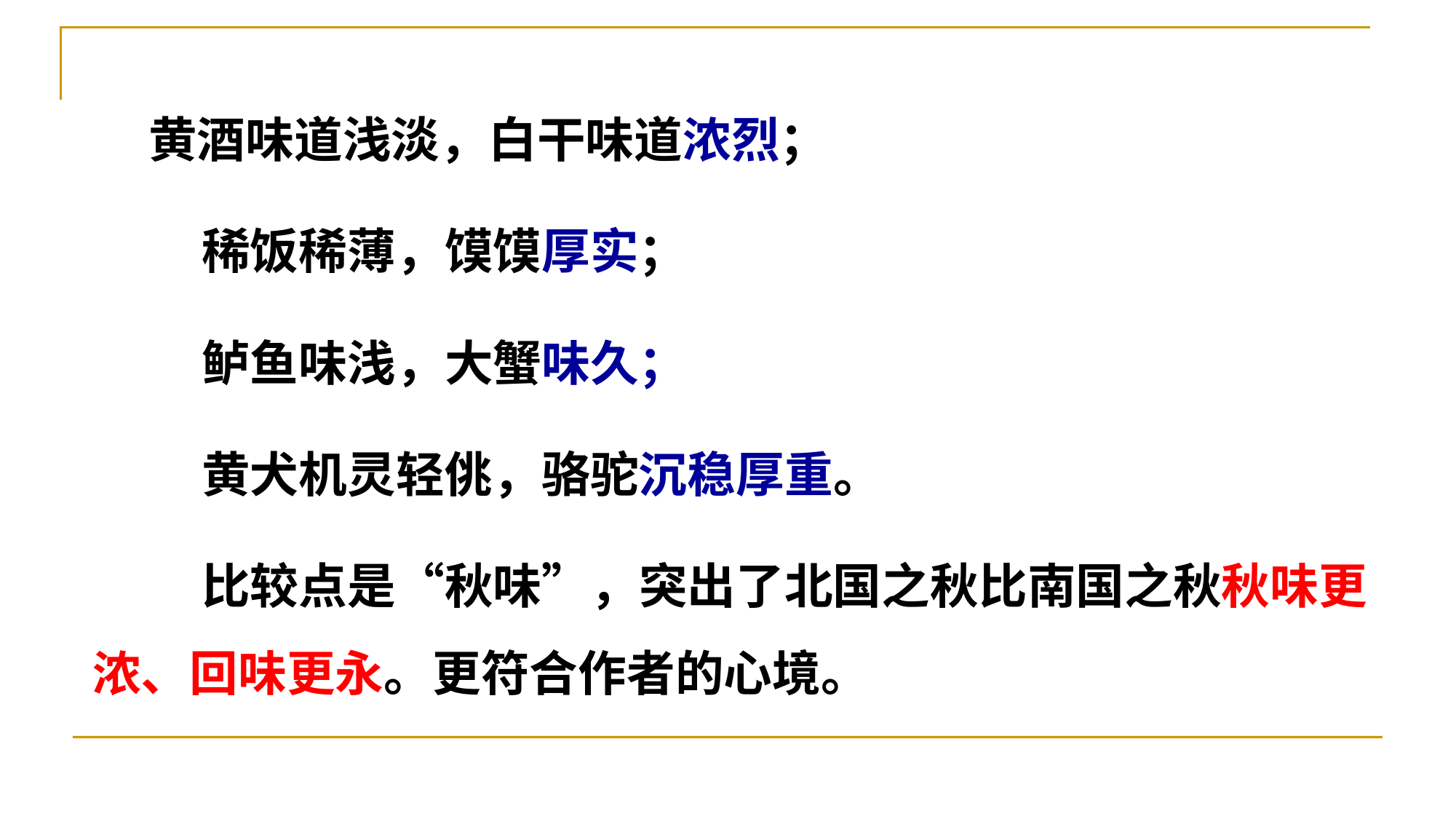

黄酒味道浅淡，白干味道浓烈；
	稀饭稀薄，馍馍厚实；
	鲈鱼味浅，大蟹味久；
	黄犬机灵轻佻，骆驼沉稳厚重。
	比较点是“秋味”，突出了北国之秋比南国之秋秋味更浓、回味更永。更符合作者的心境。